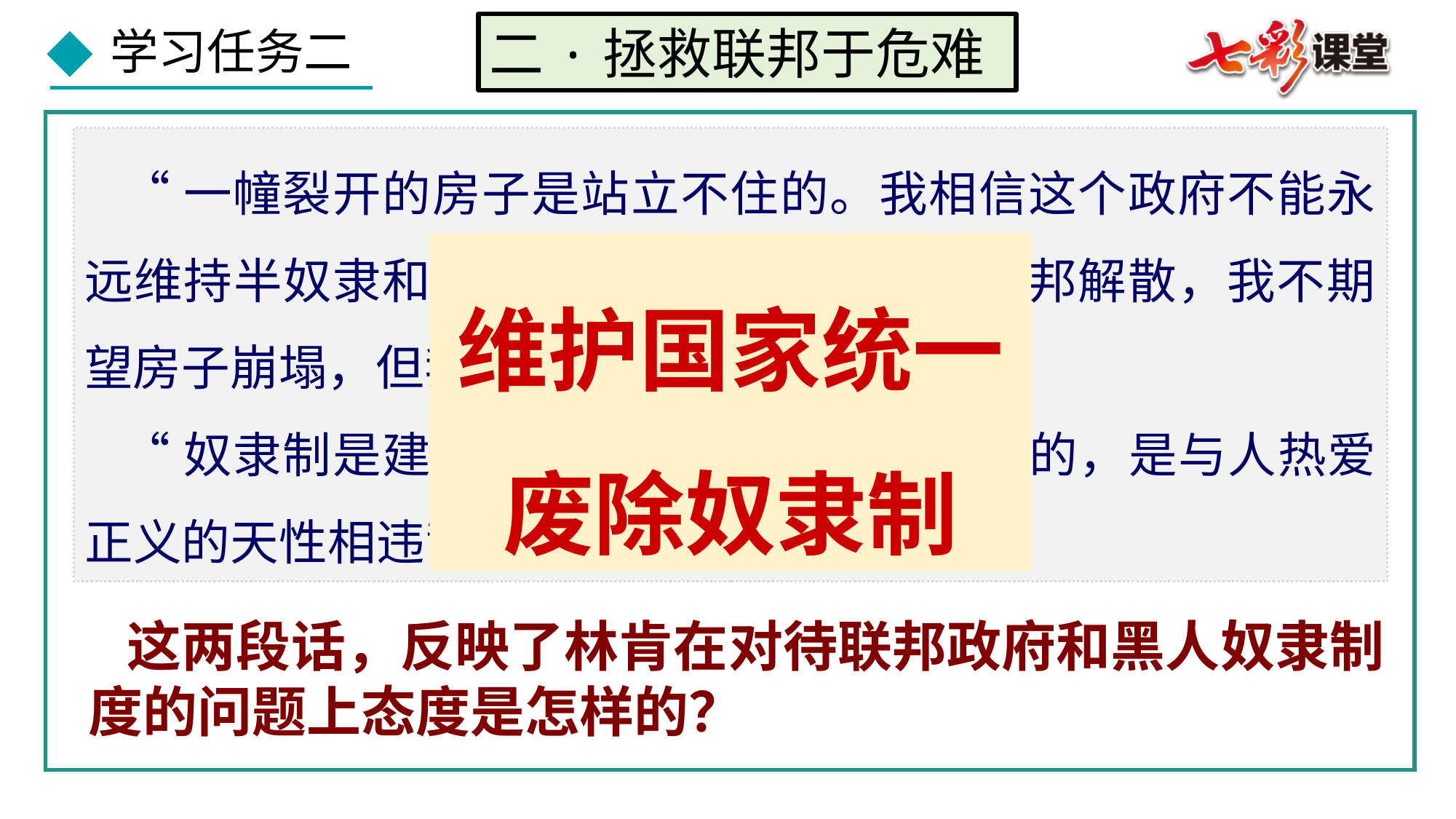

二·拯救联邦于危难
   “一幢裂开的房子是站立不住的。我相信这个政府不能永远维持半奴隶和半自由的状态。我不期望联邦解散，我不期望房子崩塌，但我的确希望它停止分裂。”
   “奴隶制是建立在人性中的自私自利上面的，是与人热爱正义的天性相违背的。”      —— 林 肯

维护国家统一
废除奴隶制
  这两段话，反映了林肯在对待联邦政府和黑人奴隶制度的问题上态度是怎样的？